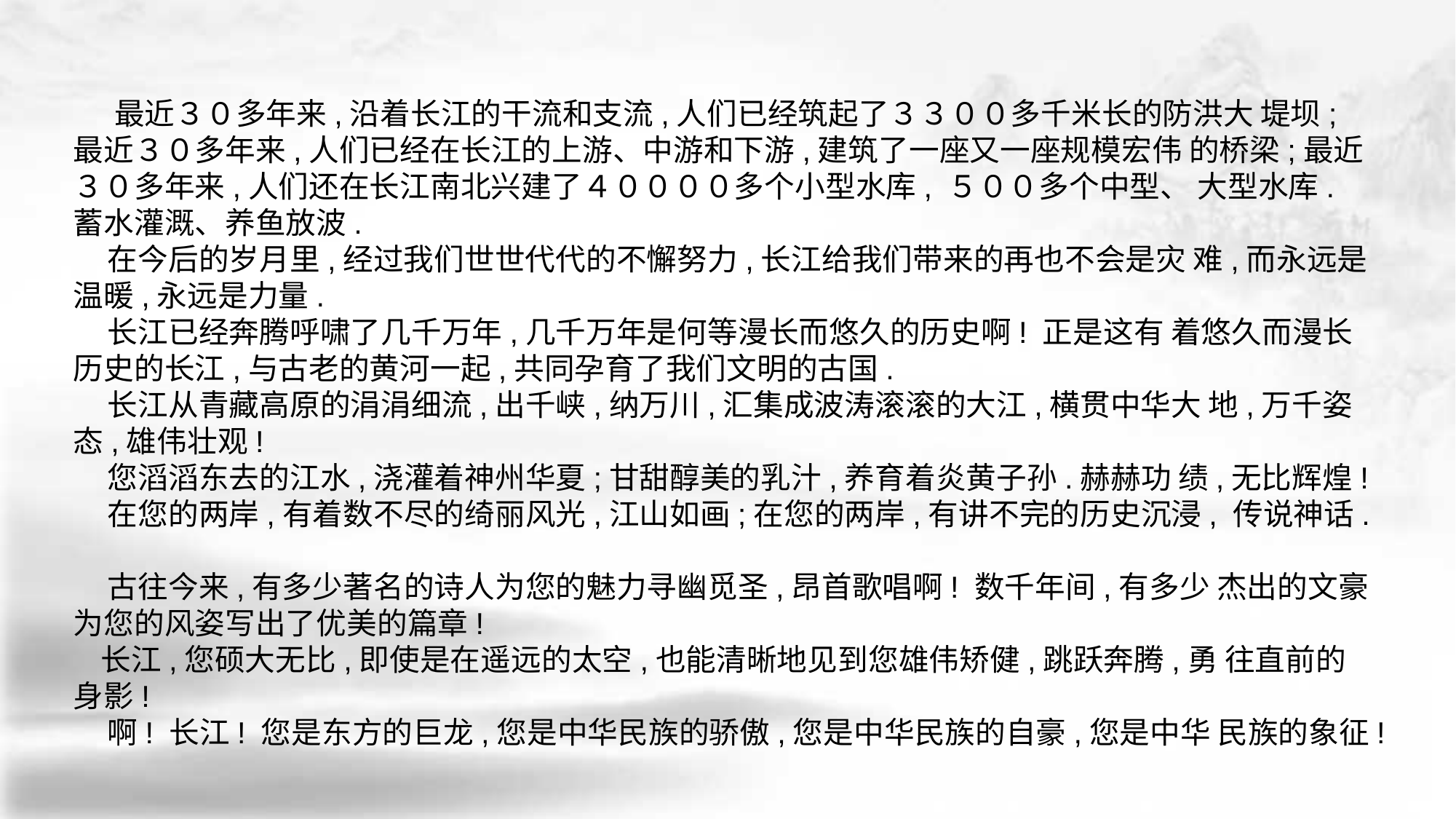

最近３０多年来,沿着长江的干流和支流,人们已经筑起了３３００多千米长的防洪大 堤坝;最近３０多年来,人们已经在长江的上游、中游和下游,建筑了一座又一座规模宏伟 的桥梁;最近３０多年来,人们还在长江南北兴建了４００００多个小型水库, ５００多个中型、 大型水库.蓄水灌溉、养鱼放波.
    在今后的岁月里,经过我们世世代代的不懈努力,长江给我们带来的再也不会是灾 难,而永远是温暖,永远是力量.
    长江已经奔腾呼啸了几千万年,几千万年是何等漫长而悠久的历史啊! 正是这有 着悠久而漫长历史的长江,与古老的黄河一起,共同孕育了我们文明的古国.
    长江从青藏高原的涓涓细流,出千峡,纳万川,汇集成波涛滚滚的大江,横贯中华大 地,万千姿态,雄伟壮观!
    您滔滔东去的江水,浇灌着神州华夏;甘甜醇美的乳汁,养育着炎黄子孙.赫赫功 绩,无比辉煌!
    在您的两岸,有着数不尽的绮丽风光,江山如画;在您的两岸,有讲不完的历史沉浸, 传说神话.
    古往今来,有多少著名的诗人为您的魅力寻幽觅圣,昂首歌唱啊! 数千年间,有多少 杰出的文豪为您的风姿写出了优美的篇章!
   长江,您硕大无比,即使是在遥远的太空,也能清晰地见到您雄伟矫健,跳跃奔腾,勇 往直前的身影!
    啊! 长江! 您是东方的巨龙,您是中华民族的骄傲,您是中华民族的自豪,您是中华 民族的象征!